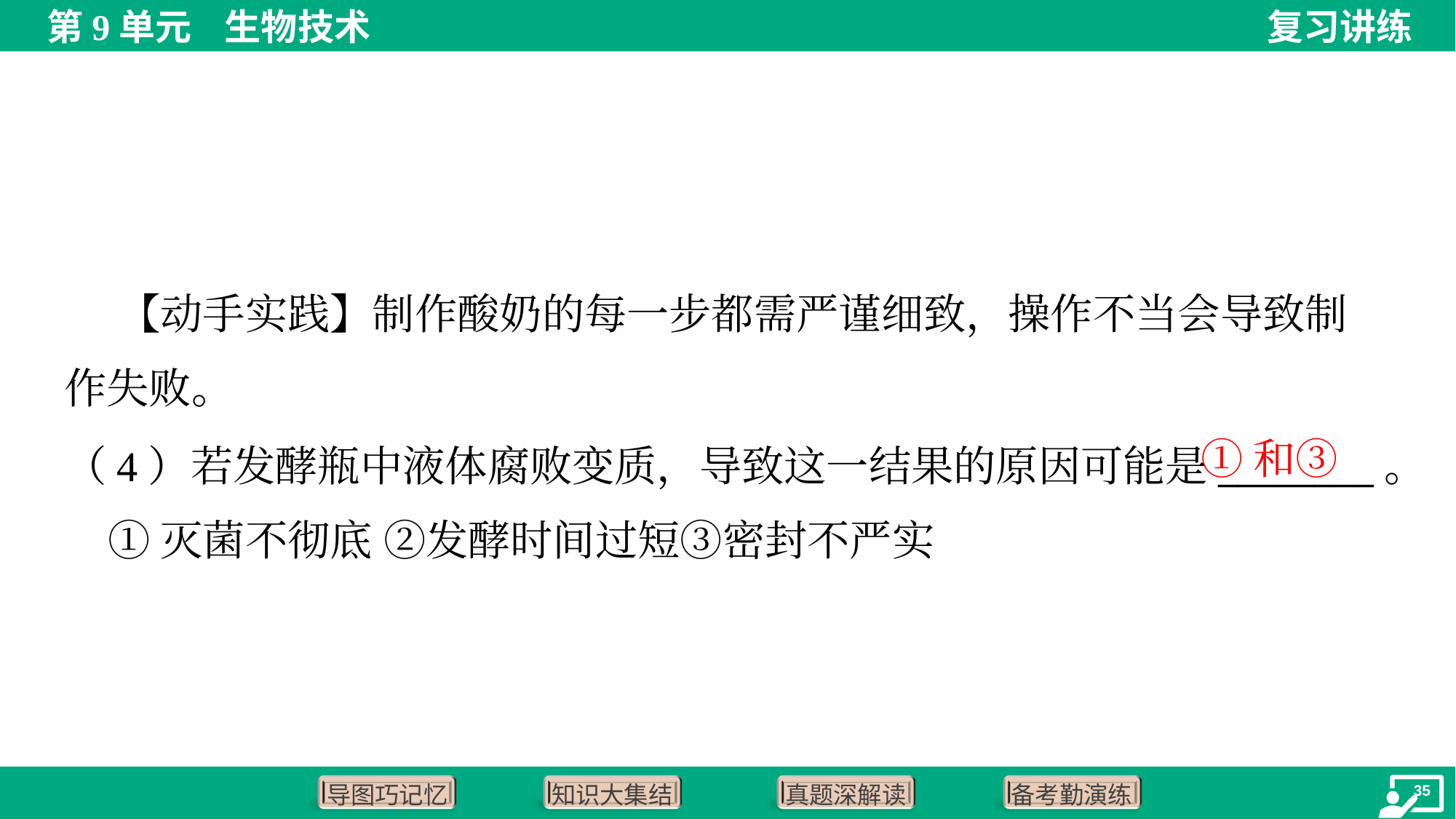

【动手实践】制作酸奶的每一步都需严谨细致，操作不当会导致制
作失败。
①和③
（4）若发酵瓶中液体腐败变质，导致这一结果的原因可能是________。
    ①灭菌不彻底 ②发酵时间过短③密封不严实